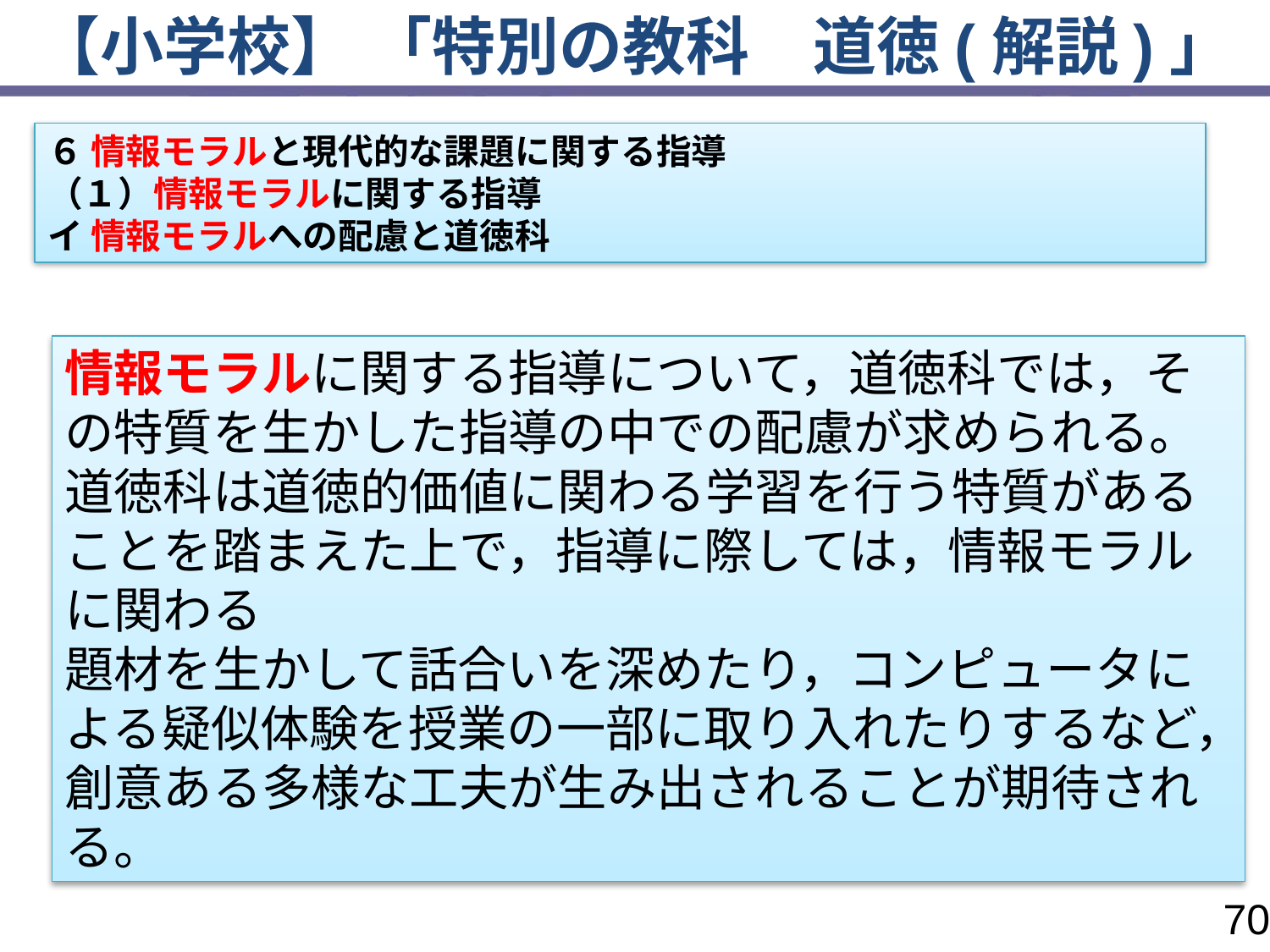

【小学校】 「特別の教科　道徳(解説)」
６ 情報モラルと現代的な課題に関する指導
（１）情報モラルに関する指導
イ 情報モラルへの配慮と道徳科
情報モラルに関する指導について，道徳科では，その特質を生かした指導の中での配慮が求められる。道徳科は道徳的価値に関わる学習を行う特質があることを踏まえた上で，指導に際しては，情報モラルに関わる
題材を生かして話合いを深めたり，コンピュータによる疑似体験を授業の一部に取り入れたりするなど，創意ある多様な工夫が生み出されることが期待される。
70